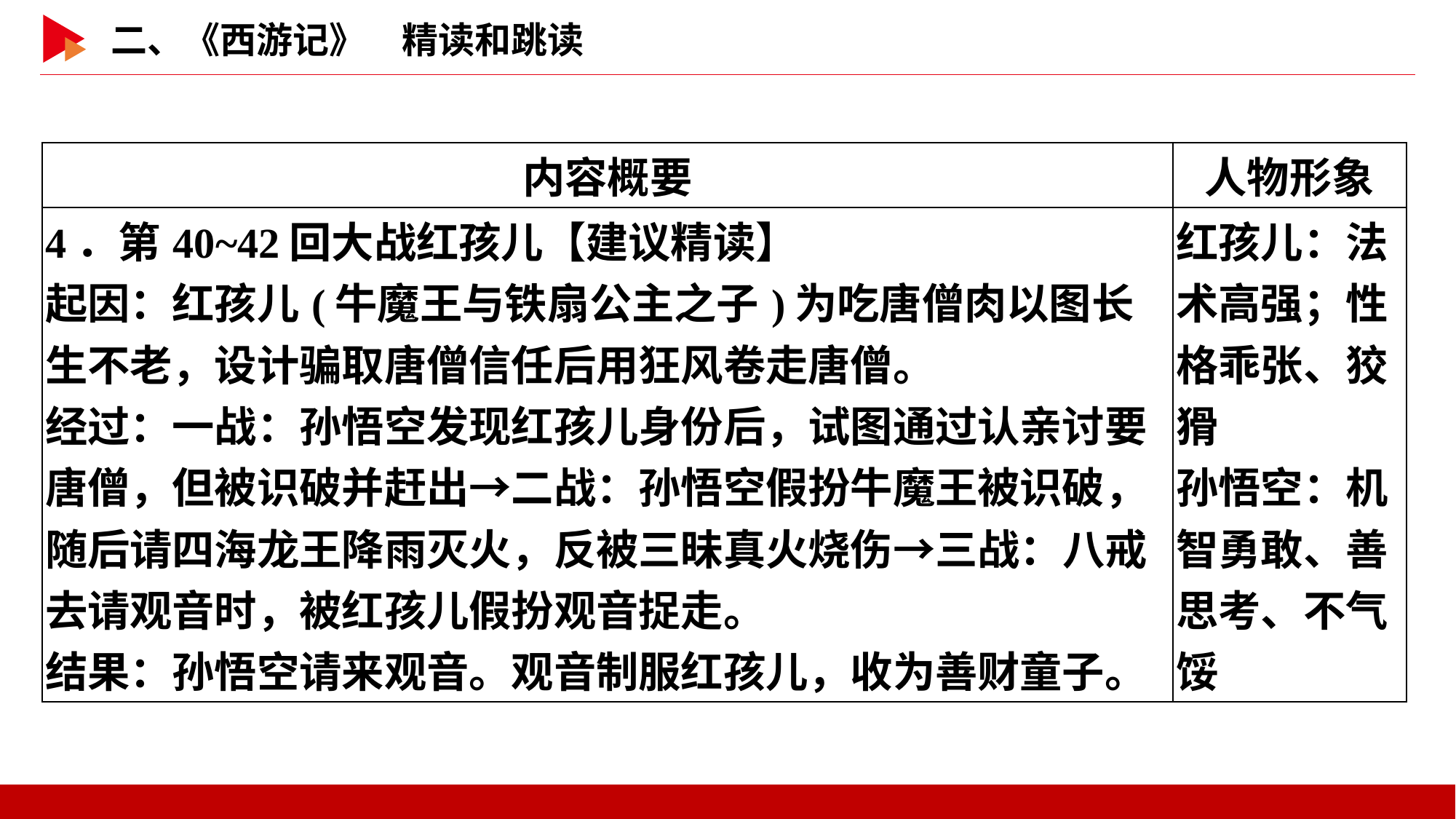

| 内容概要 | 人物形象 |
| --- | --- |
| 4．第40~42回大战红孩儿【建议精读】 起因：红孩儿(牛魔王与铁扇公主之子)为吃唐僧肉以图长生不老，设计骗取唐僧信任后用狂风卷走唐僧。 经过：一战：孙悟空发现红孩儿身份后，试图通过认亲讨要唐僧，但被识破并赶出→二战：孙悟空假扮牛魔王被识破，随后请四海龙王降雨灭火，反被三昧真火烧伤→三战：八戒去请观音时，被红孩儿假扮观音捉走。 结果：孙悟空请来观音。观音制服红孩儿，收为善财童子。 | 红孩儿：法术高强；性格乖张、狡猾 孙悟空：机智勇敢、善思考、不气馁 |